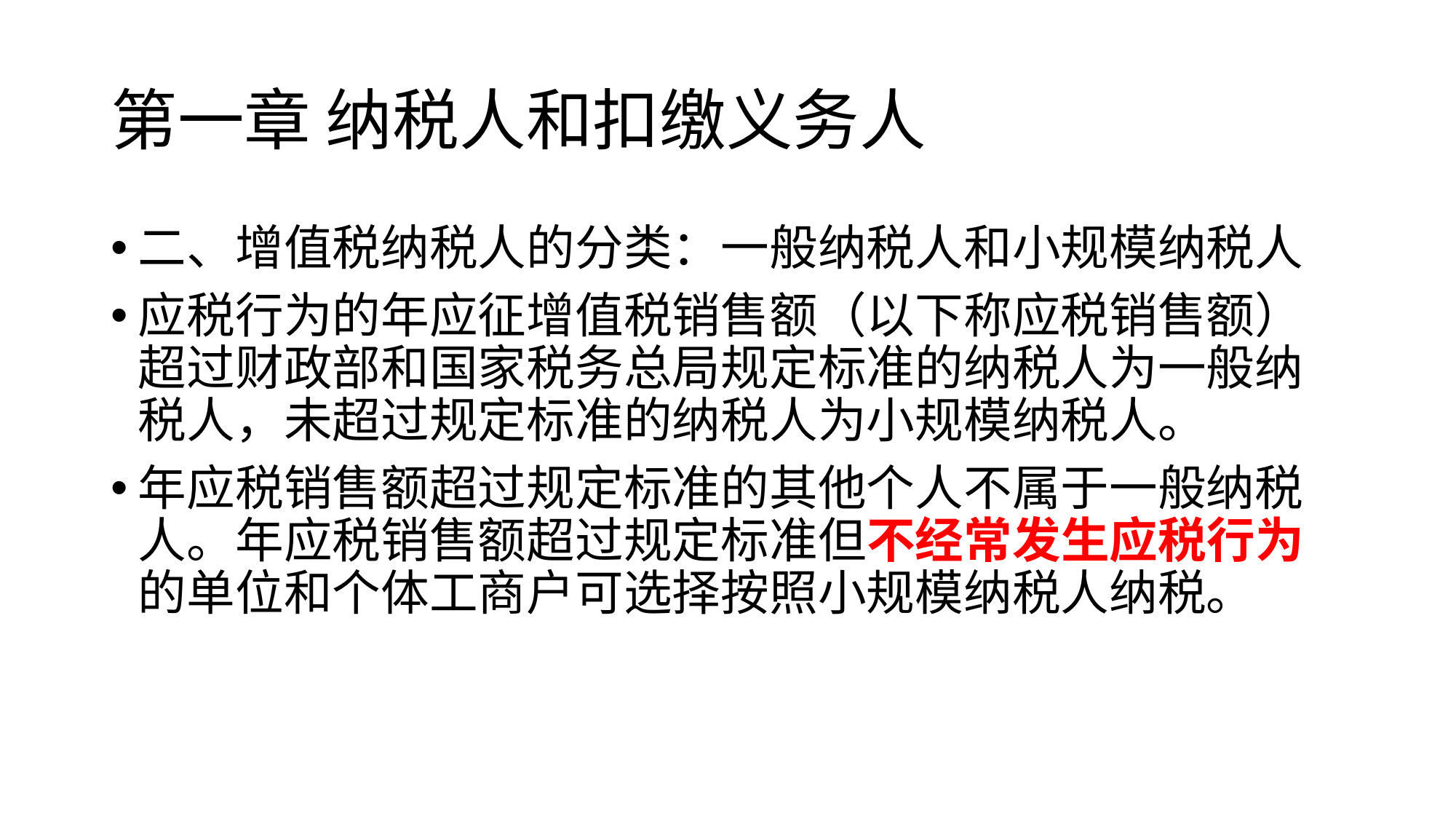

# 第一章 纳税人和扣缴义务人
二、增值税纳税人的分类：一般纳税人和小规模纳税人
应税行为的年应征增值税销售额（以下称应税销售额）超过财政部和国家税务总局规定标准的纳税人为一般纳税人，未超过规定标准的纳税人为小规模纳税人。
年应税销售额超过规定标准的其他个人不属于一般纳税人。年应税销售额超过规定标准但不经常发生应税行为的单位和个体工商户可选择按照小规模纳税人纳税。